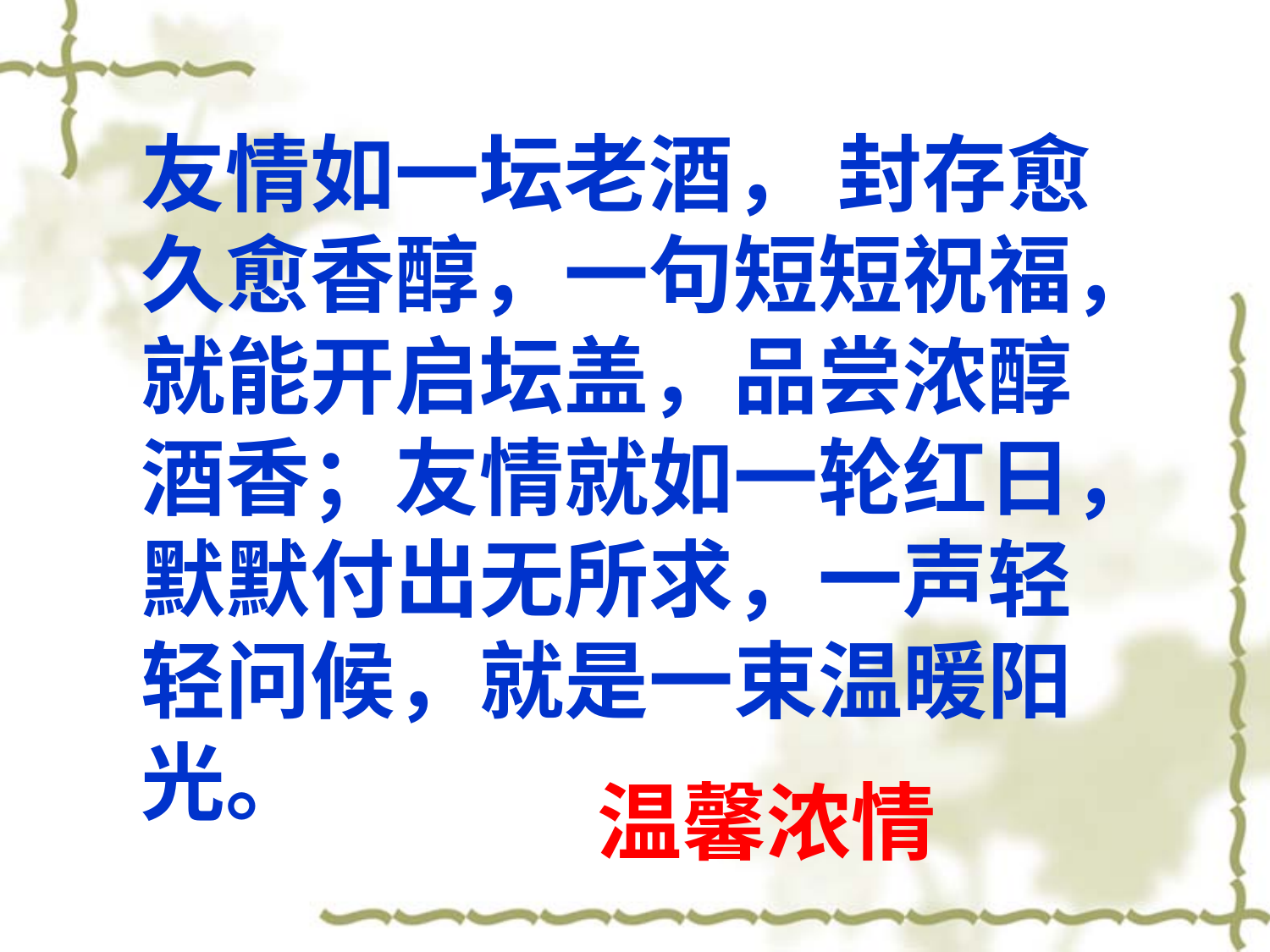

友情如一坛老酒， 封存愈久愈香醇，一句短短祝福，就能开启坛盖，品尝浓醇酒香；友情就如一轮红日，默默付出无所求，一声轻轻问候，就是一束温暖阳光。
温馨浓情
78